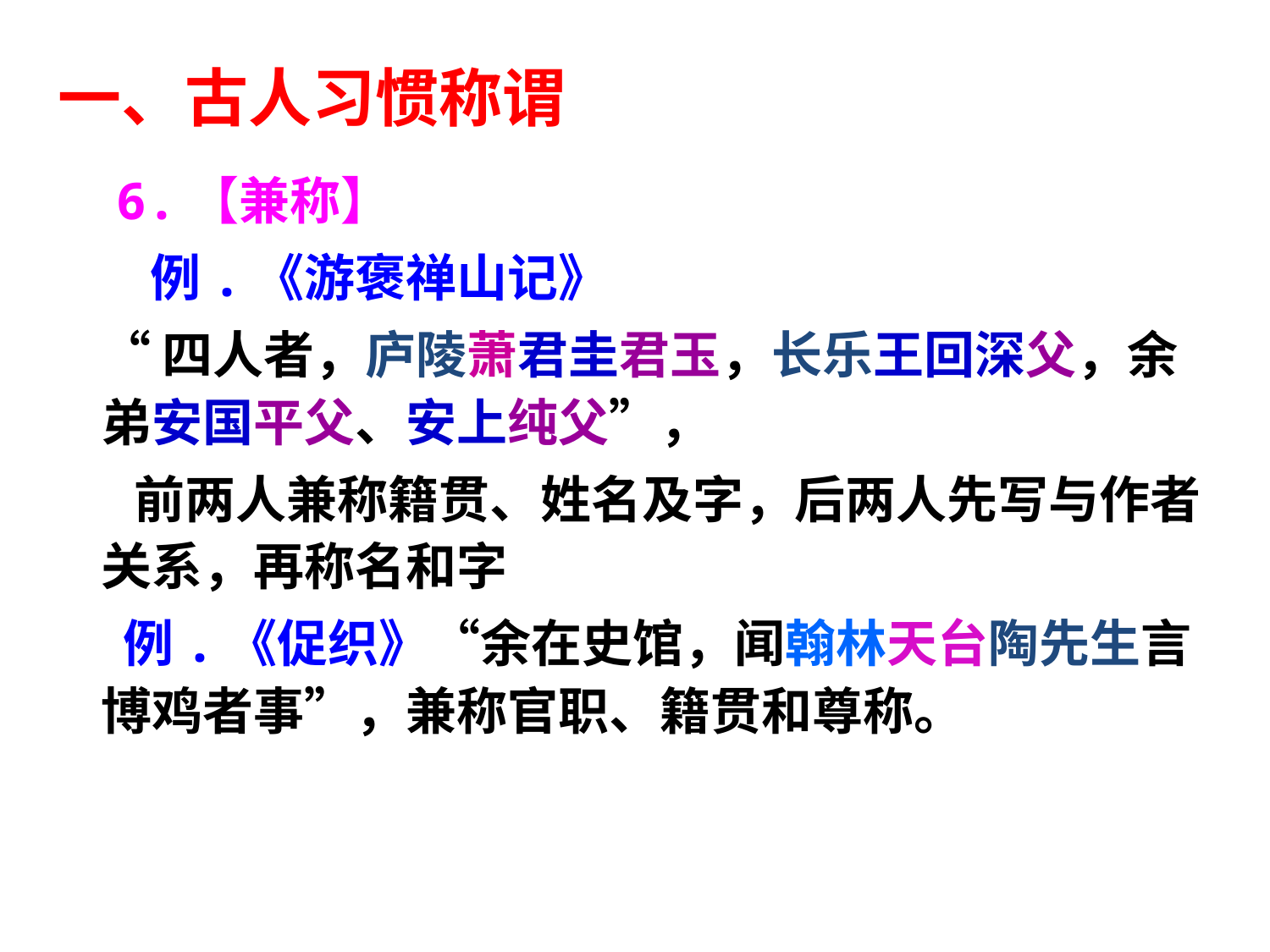

一、古人习惯称谓
6.【兼称】
  例.《游褒禅山记》
    “四人者，庐陵萧君圭君玉，长乐王回深父，余弟安国平父、安上纯父”，
      前两人兼称籍贯、姓名及字，后两人先写与作者关系，再称名和字
     例.《促织》“余在史馆，闻翰林天台陶先生言博鸡者事”，兼称官职、籍贯和尊称。